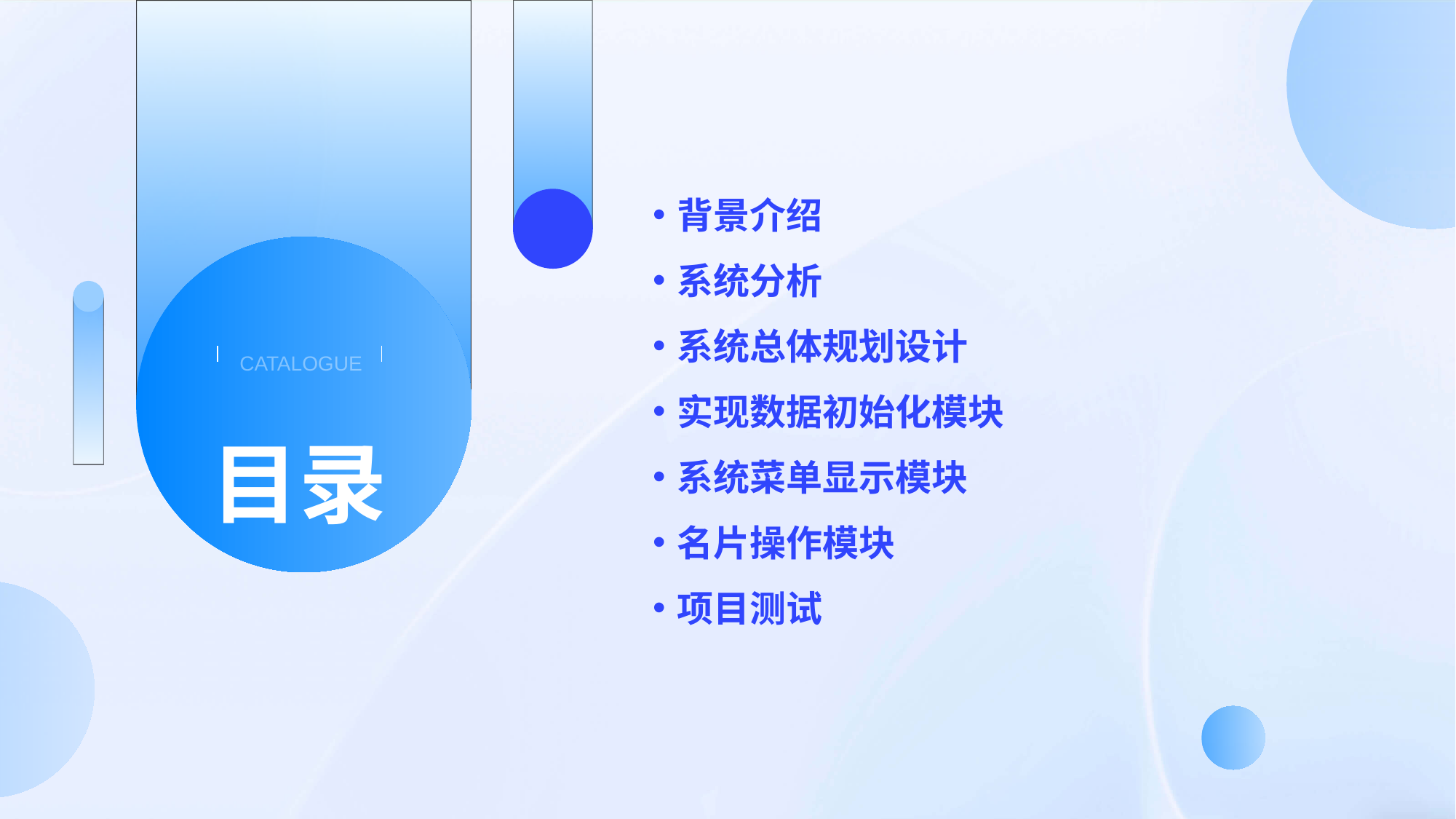

背景介绍
系统分析
系统总体规划设计
实现数据初始化模块
系统菜单显示模块
名片操作模块
项目测试

CATALOGUE
目录